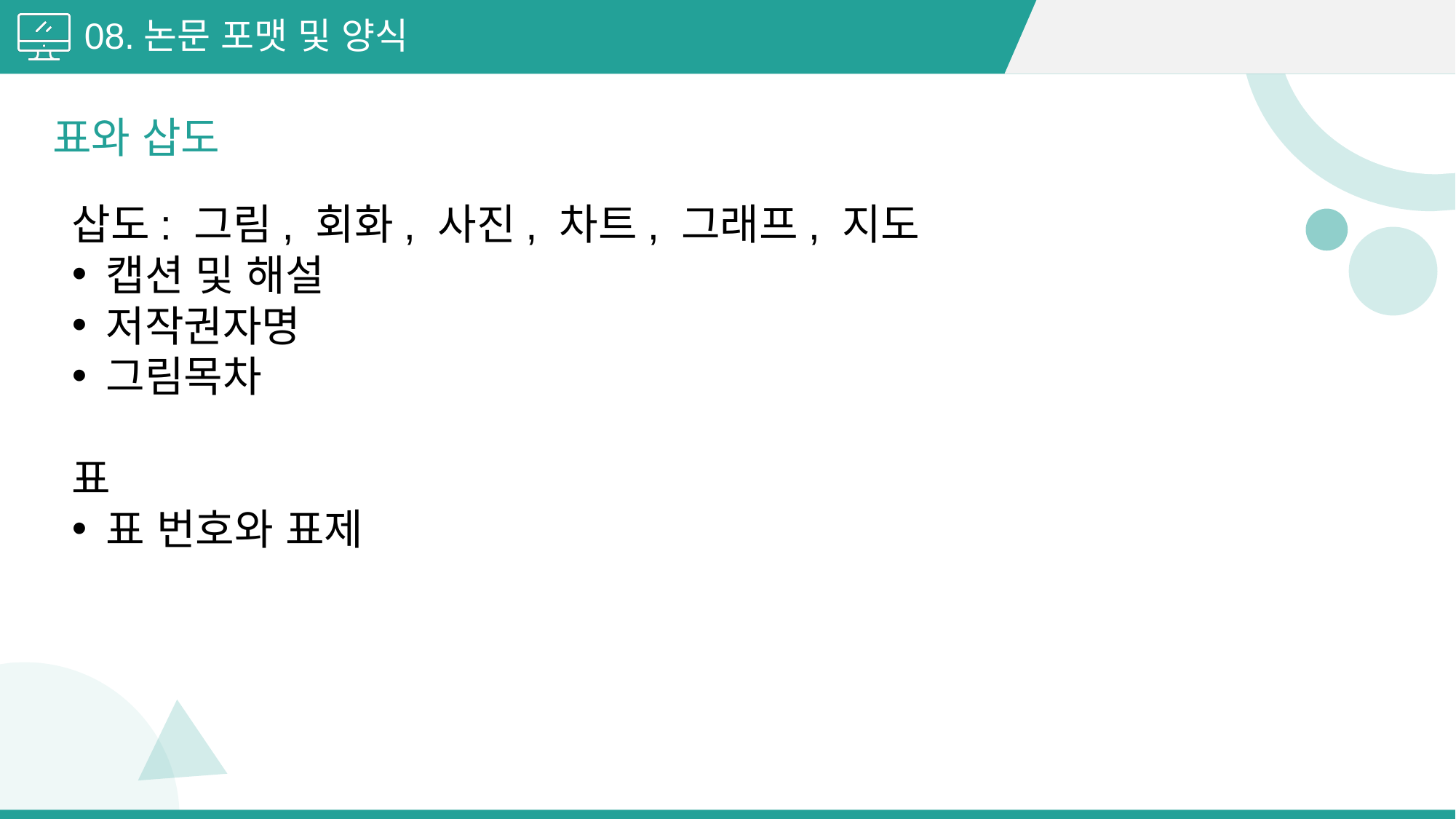

08.논문 포맷 및 양식
표와 삽도
삽도: 그림, 회화, 사진, 차트, 그래프, 지도
캡션 및 해설
저작권자명
그림목차

표
표 번호와 표제